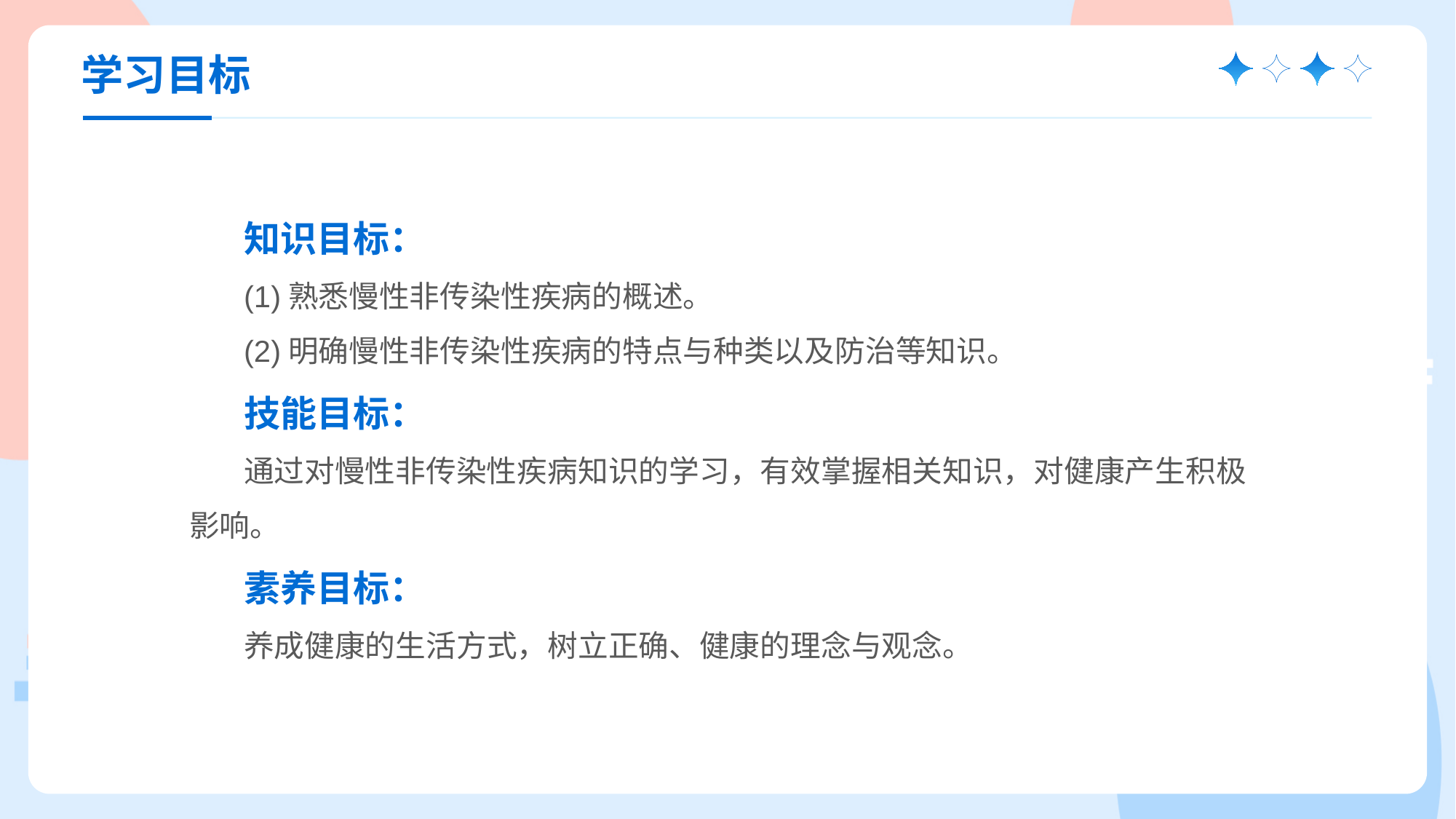

学习目标
知识目标：
(1)熟悉慢性非传染性疾病的概述。
(2)明确慢性非传染性疾病的特点与种类以及防治等知识。
技能目标：
通过对慢性非传染性疾病知识的学习，有效掌握相关知识，对健康产生积极影响。
素养目标：
养成健康的生活方式，树立正确、健康的理念与观念。